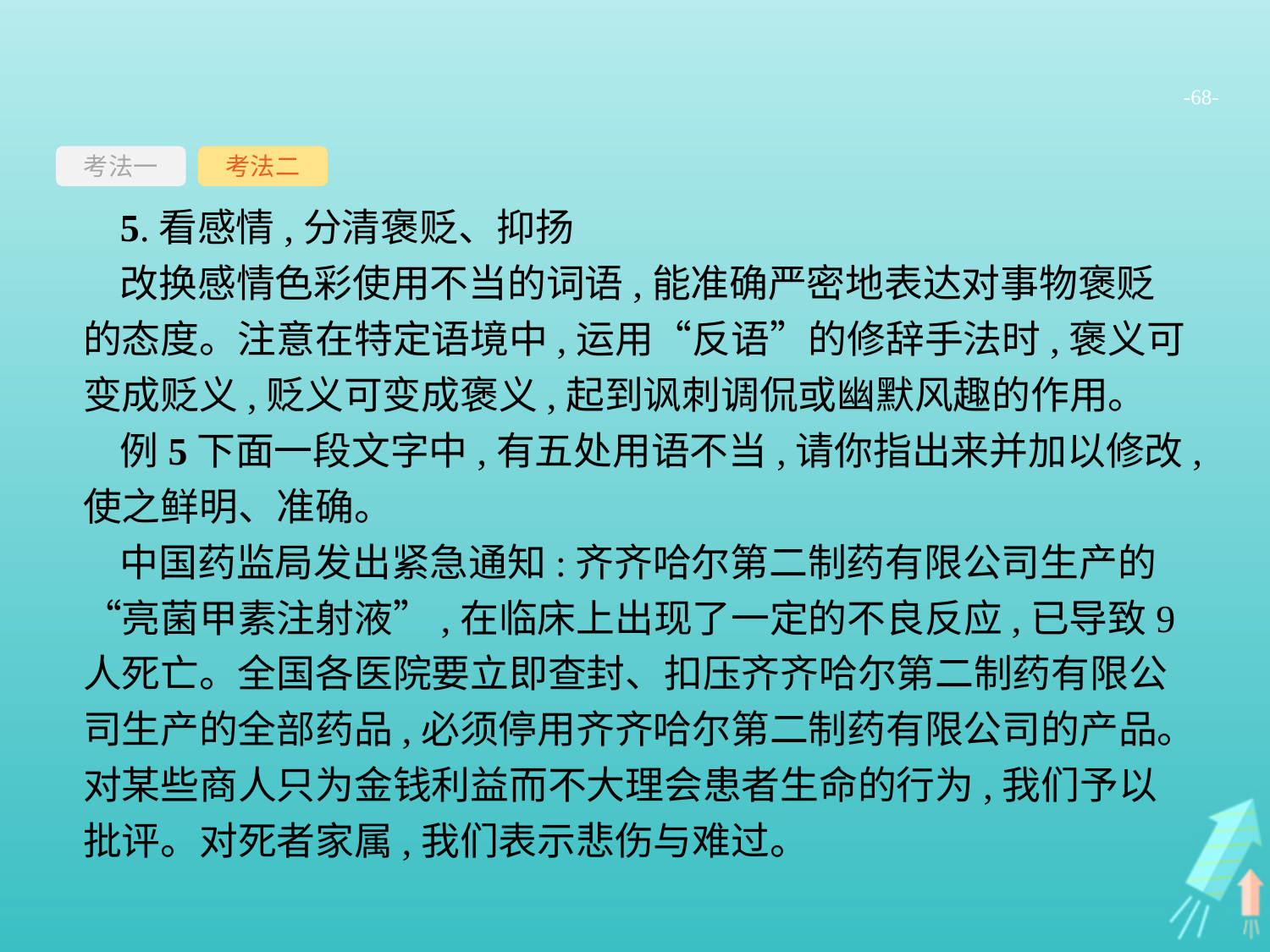

-68-
考法一
考法二
5.看感情,分清褒贬、抑扬
改换感情色彩使用不当的词语,能准确严密地表达对事物褒贬的态度。注意在特定语境中,运用“反语”的修辞手法时,褒义可变成贬义,贬义可变成褒义,起到讽刺调侃或幽默风趣的作用。
例5下面一段文字中,有五处用语不当,请你指出来并加以修改,使之鲜明、准确。
中国药监局发出紧急通知:齐齐哈尔第二制药有限公司生产的“亮菌甲素注射液”,在临床上出现了一定的不良反应,已导致9人死亡。全国各医院要立即查封、扣压齐齐哈尔第二制药有限公司生产的全部药品,必须停用齐齐哈尔第二制药有限公司的产品。对某些商人只为金钱利益而不大理会患者生命的行为,我们予以批评。对死者家属,我们表示悲伤与难过。